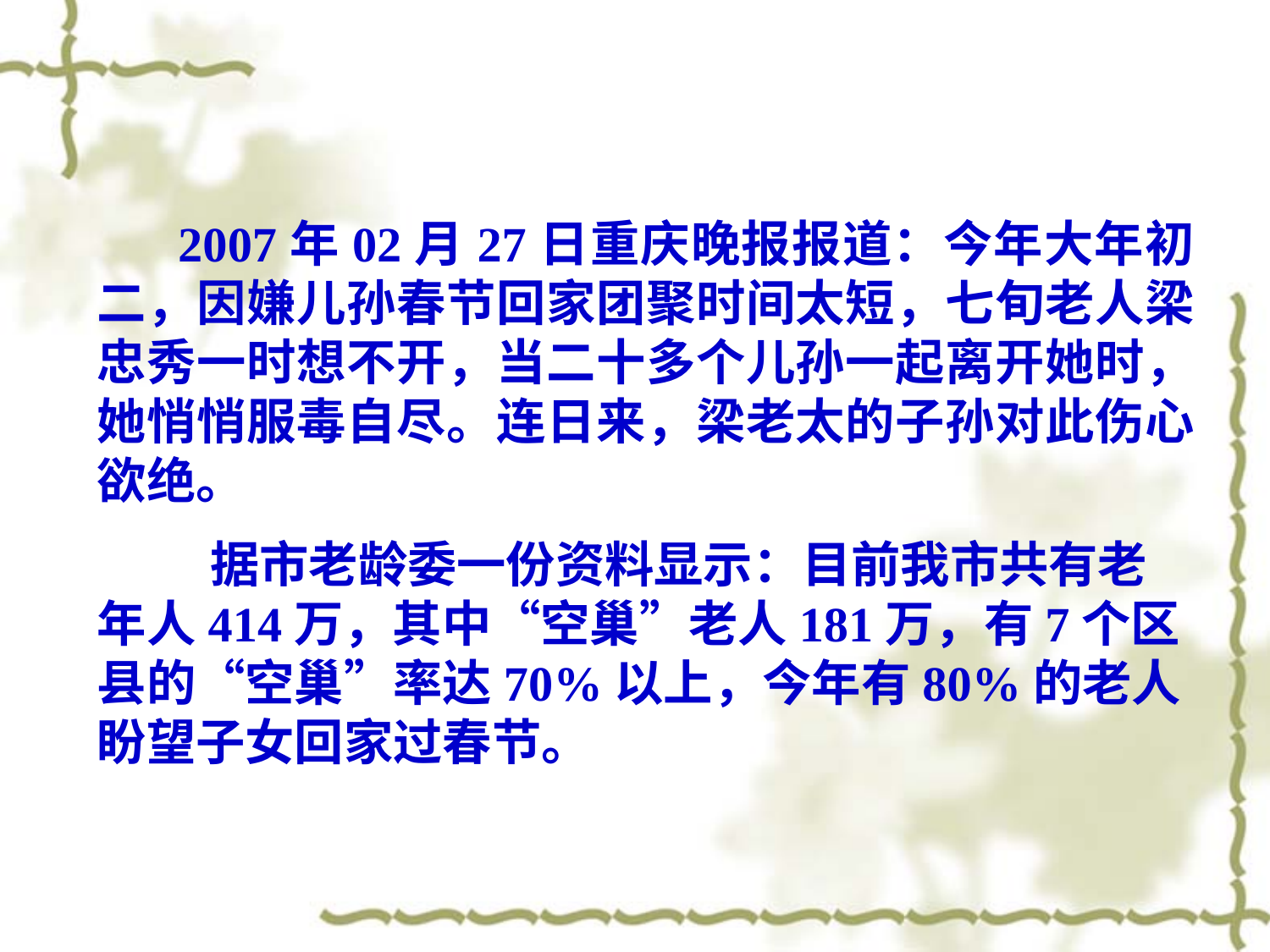

2007年02月27日重庆晚报报道：今年大年初二，因嫌儿孙春节回家团聚时间太短，七旬老人梁忠秀一时想不开，当二十多个儿孙一起离开她时，她悄悄服毒自尽。连日来，梁老太的子孙对此伤心欲绝。
         据市老龄委一份资料显示：目前我市共有老年人414万，其中“空巢”老人181万，有7个区县的“空巢”率达70%以上，今年有80%的老人盼望子女回家过春节。

158